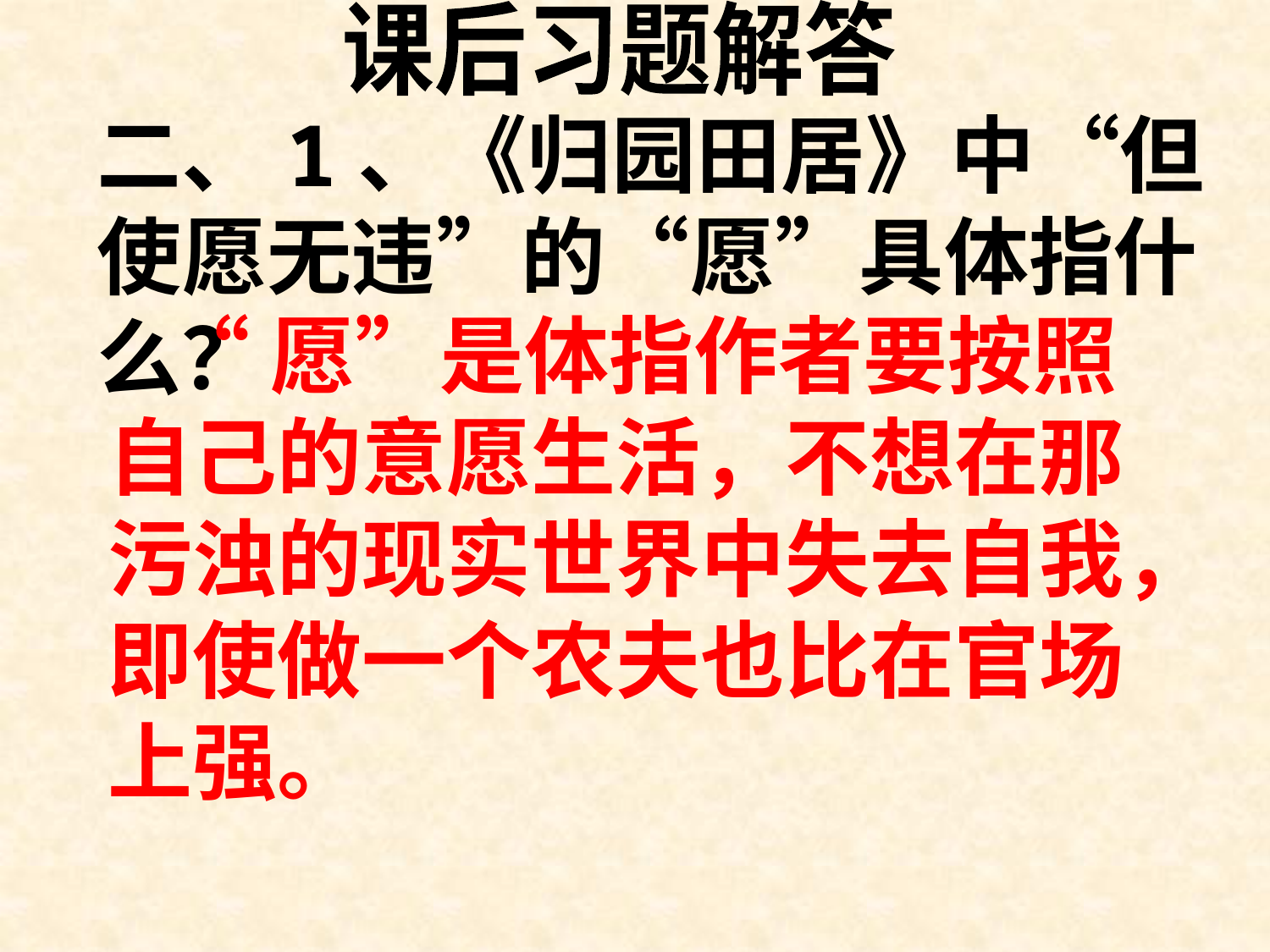

课后习题解答
二、1、《归园田居》中“但使愿无违”的“愿”具体指什么？
   “愿”是体指作者要按照自己的意愿生活，不想在那污浊的现实世界中失去自我，即使做一个农夫也比在官场上强。